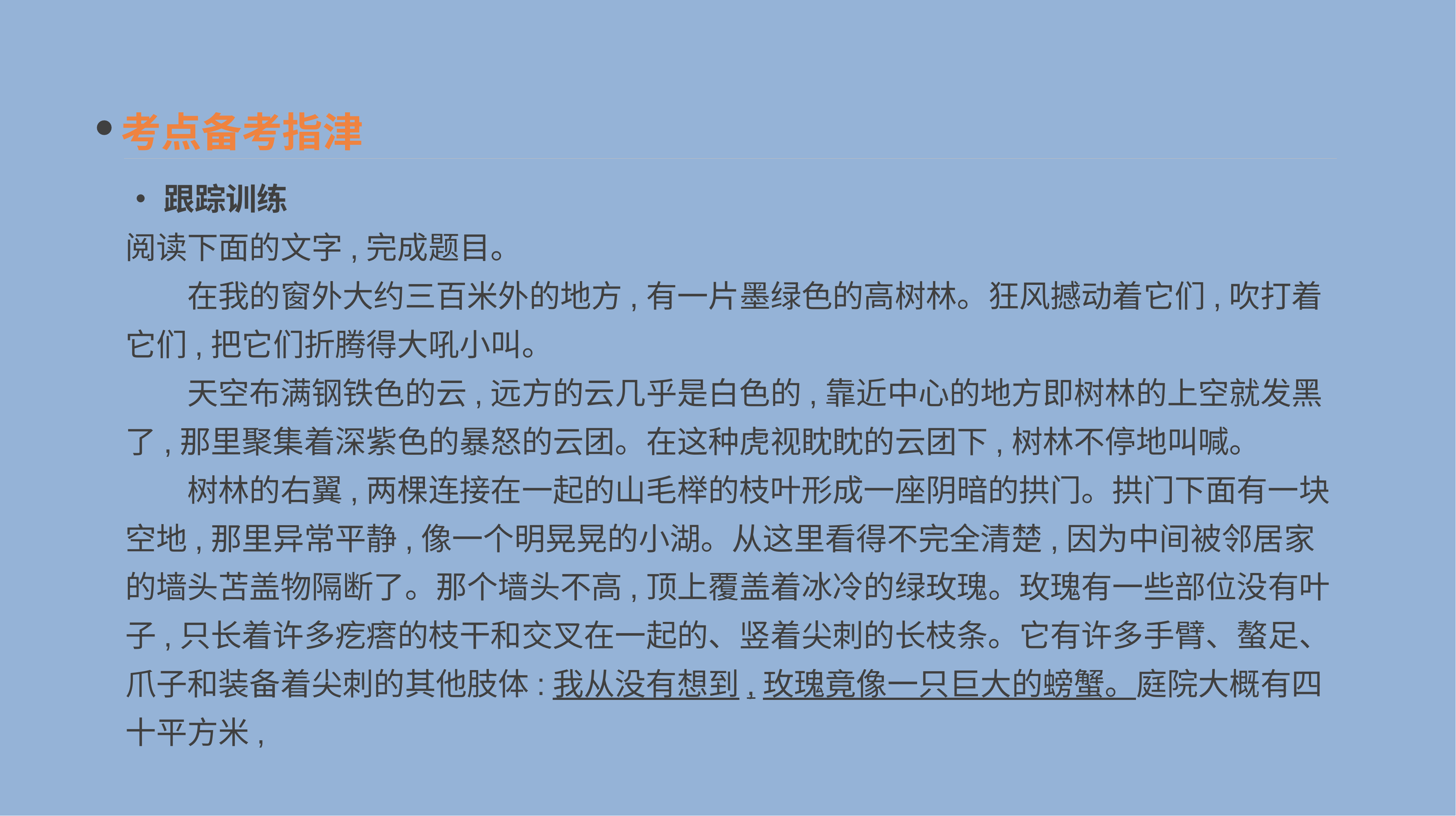

考点备考指津

•跟踪训练
阅读下面的文字,完成题目。
　　在我的窗外大约三百米外的地方,有一片墨绿色的高树林。狂风撼动着它们,吹打着它们,把它们折腾得大吼小叫。
　　天空布满钢铁色的云,远方的云几乎是白色的,靠近中心的地方即树林的上空就发黑了,那里聚集着深紫色的暴怒的云团。在这种虎视眈眈的云团下,树林不停地叫喊。
　　树林的右翼,两棵连接在一起的山毛榉的枝叶形成一座阴暗的拱门。拱门下面有一块空地,那里异常平静,像一个明晃晃的小湖。从这里看得不完全清楚,因为中间被邻居家的墙头苫盖物隔断了。那个墙头不高,顶上覆盖着冰冷的绿玫瑰。玫瑰有一些部位没有叶子,只长着许多疙瘩的枝干和交叉在一起的、竖着尖刺的长枝条。它有许多手臂、螯足、爪子和装备着尖刺的其他肢体:我从没有想到,玫瑰竟像一只巨大的螃蟹。庭院大概有四十平方米,